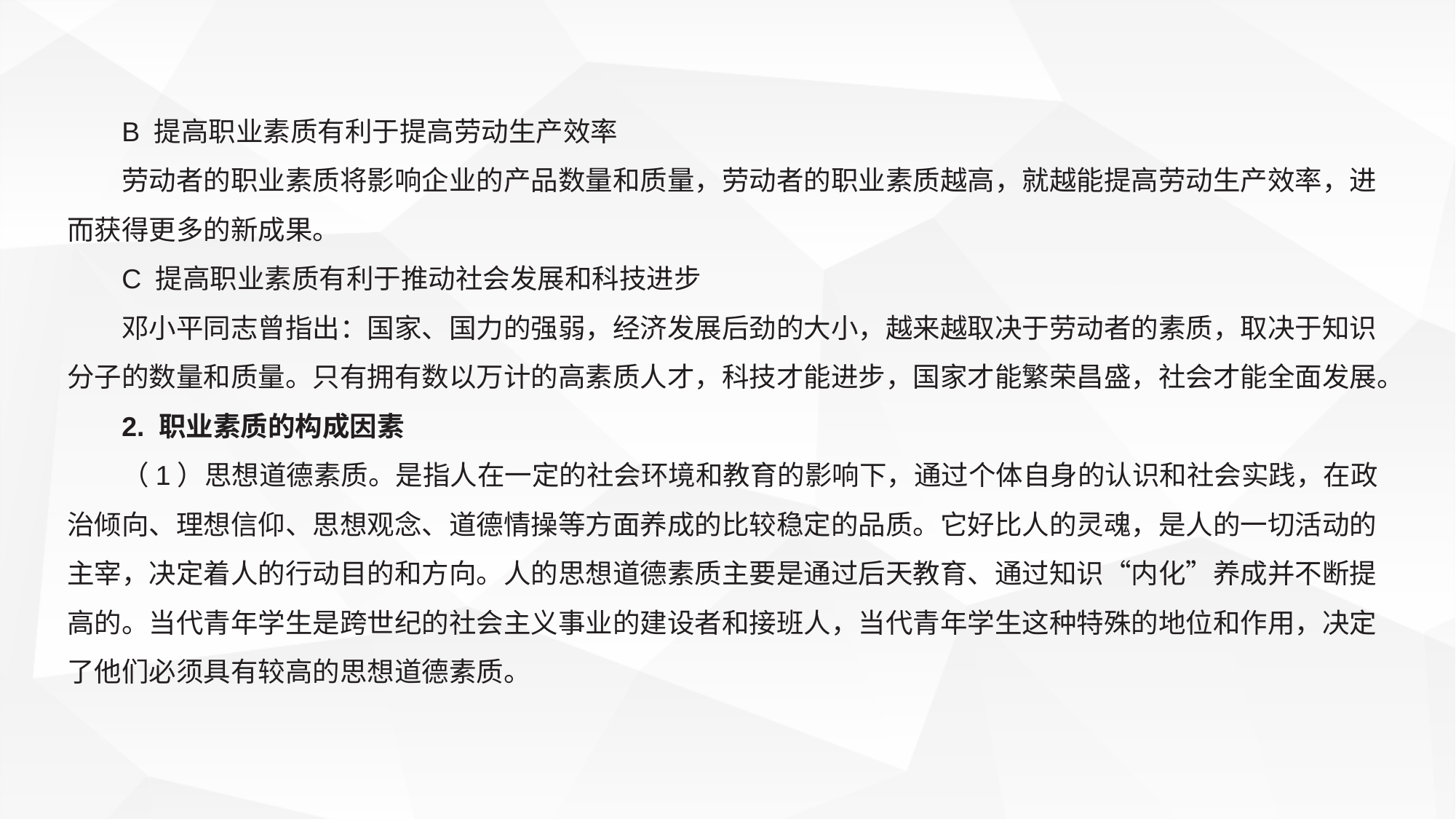

B 提高职业素质有利于提高劳动生产效率
劳动者的职业素质将影响企业的产品数量和质量，劳动者的职业素质越高，就越能提高劳动生产效率，进而获得更多的新成果。
C 提高职业素质有利于推动社会发展和科技进步
邓小平同志曾指出：国家、国力的强弱，经济发展后劲的大小，越来越取决于劳动者的素质，取决于知识分子的数量和质量。只有拥有数以万计的高素质人才，科技才能进步，国家才能繁荣昌盛，社会才能全面发展。
2. 职业素质的构成因素
（1）思想道德素质。是指人在一定的社会环境和教育的影响下，通过个体自身的认识和社会实践，在政治倾向、理想信仰、思想观念、道德情操等方面养成的比较稳定的品质。它好比人的灵魂，是人的一切活动的主宰，决定着人的行动目的和方向。人的思想道德素质主要是通过后天教育、通过知识“内化”养成并不断提高的。当代青年学生是跨世纪的社会主义事业的建设者和接班人，当代青年学生这种特殊的地位和作用，决定了他们必须具有较高的思想道德素质。